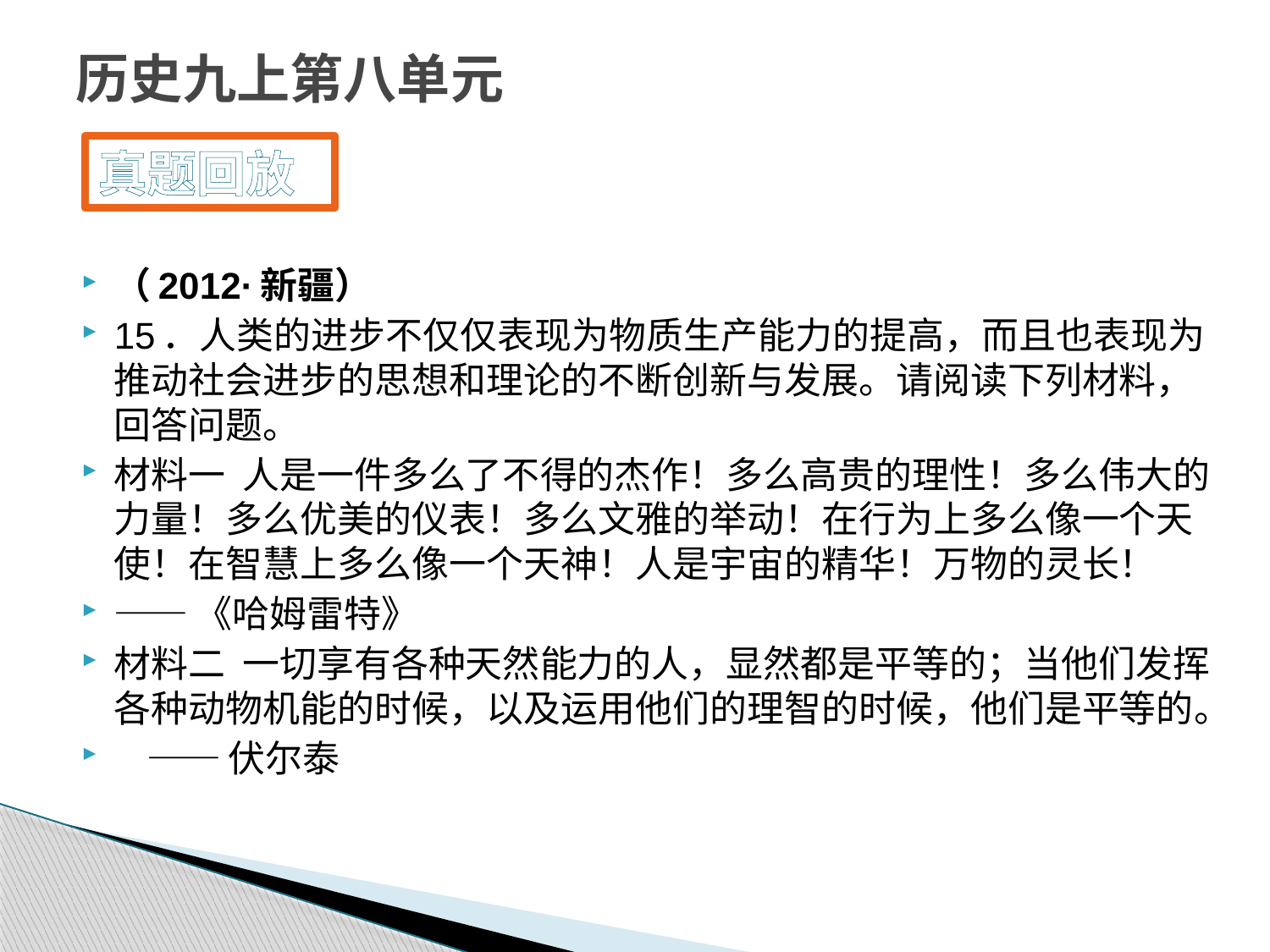

# 历史九上第八单元
真题回放
（2012·新疆）
15．人类的进步不仅仅表现为物质生产能力的提高，而且也表现为推动社会进步的思想和理论的不断创新与发展。请阅读下列材料，回答问题。
材料一  人是一件多么了不得的杰作！多么高贵的理性！多么伟大的力量！多么优美的仪表！多么文雅的举动！在行为上多么像一个天使！在智慧上多么像一个天神！人是宇宙的精华！万物的灵长！
——《哈姆雷特》
材料二  一切享有各种天然能力的人，显然都是平等的；当他们发挥各种动物机能的时候，以及运用他们的理智的时候，他们是平等的。
    ——伏尔泰